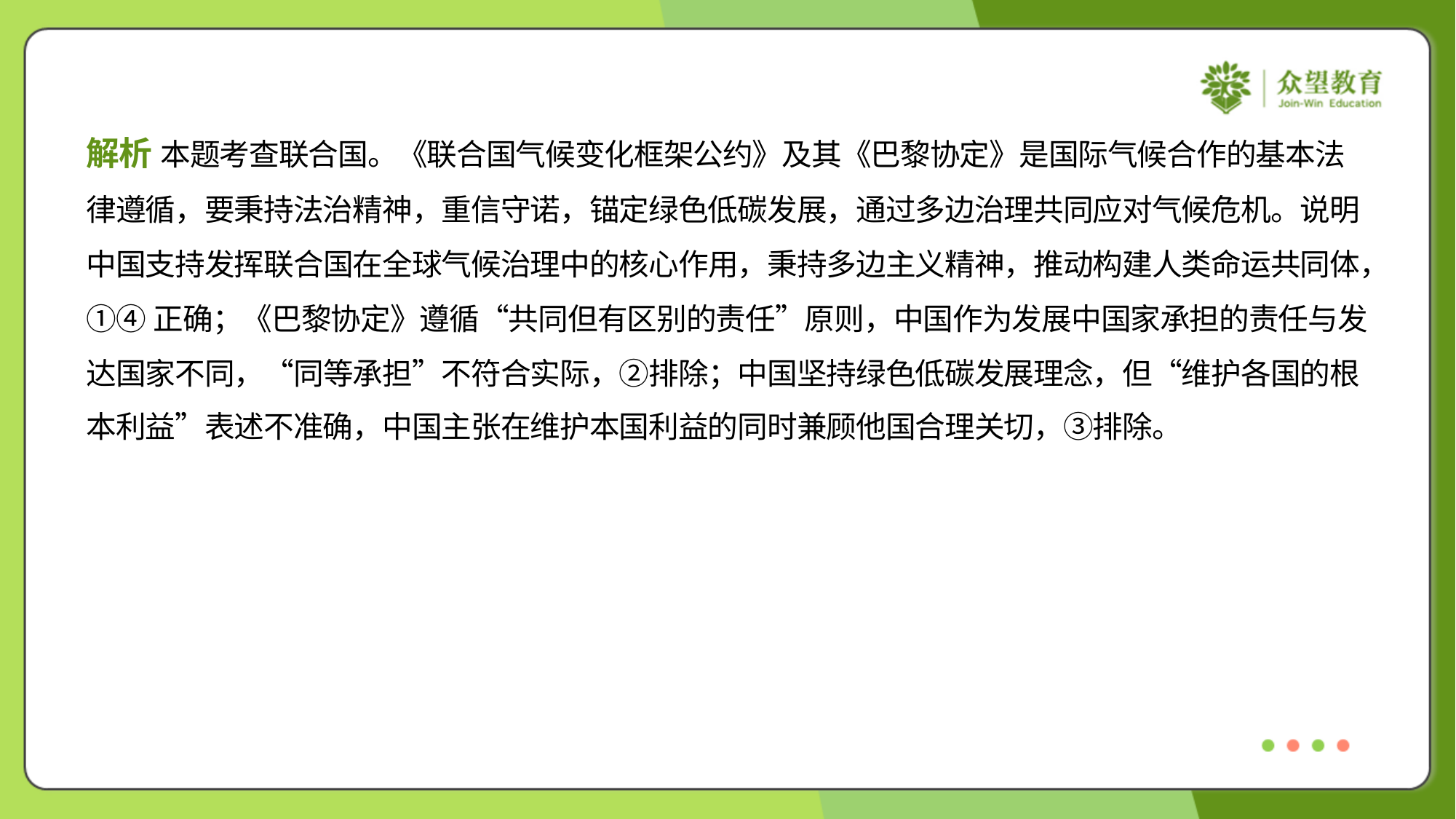

解析 本题考查联合国。《联合国气候变化框架公约》及其《巴黎协定》是国际气候合作的基本法
律遵循，要秉持法治精神，重信守诺，锚定绿色低碳发展，通过多边治理共同应对气候危机。说明
中国支持发挥联合国在全球气候治理中的核心作用，秉持多边主义精神，推动构建人类命运共同体，
①④正确；《巴黎协定》遵循“共同但有区别的责任”原则，中国作为发展中国家承担的责任与发
达国家不同，“同等承担”不符合实际，②排除；中国坚持绿色低碳发展理念，但“维护各国的根
本利益”表述不准确，中国主张在维护本国利益的同时兼顾他国合理关切，③排除。